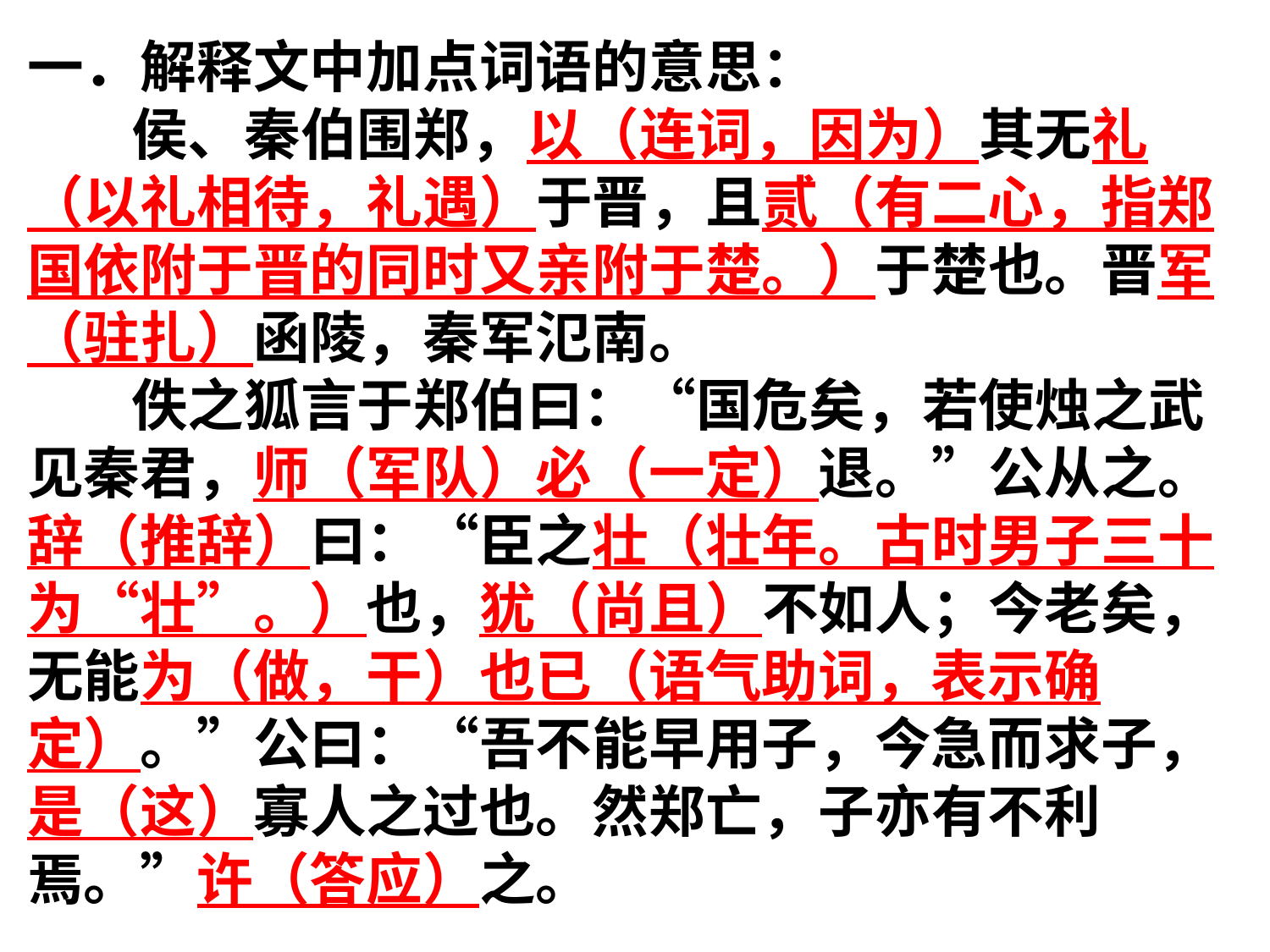

一．解释文中加点词语的意思：
       侯、秦伯围郑，以（连词，因为）其无礼（以礼相待，礼遇）于晋，且贰（有二心，指郑国依附于晋的同时又亲附于楚。）于楚也。晋军（驻扎）函陵，秦军氾南。
       佚之狐言于郑伯曰：“国危矣，若使烛之武见秦君，师（军队）必（一定）退。”公从之。辞（推辞）曰：“臣之壮（壮年。古时男子三十为“壮”。）也，犹（尚且）不如人；今老矣，无能为（做，干）也已（语气助词，表示确定）。”公曰：“吾不能早用子，今急而求子，是（这）寡人之过也。然郑亡，子亦有不利焉。”许（答应）之。